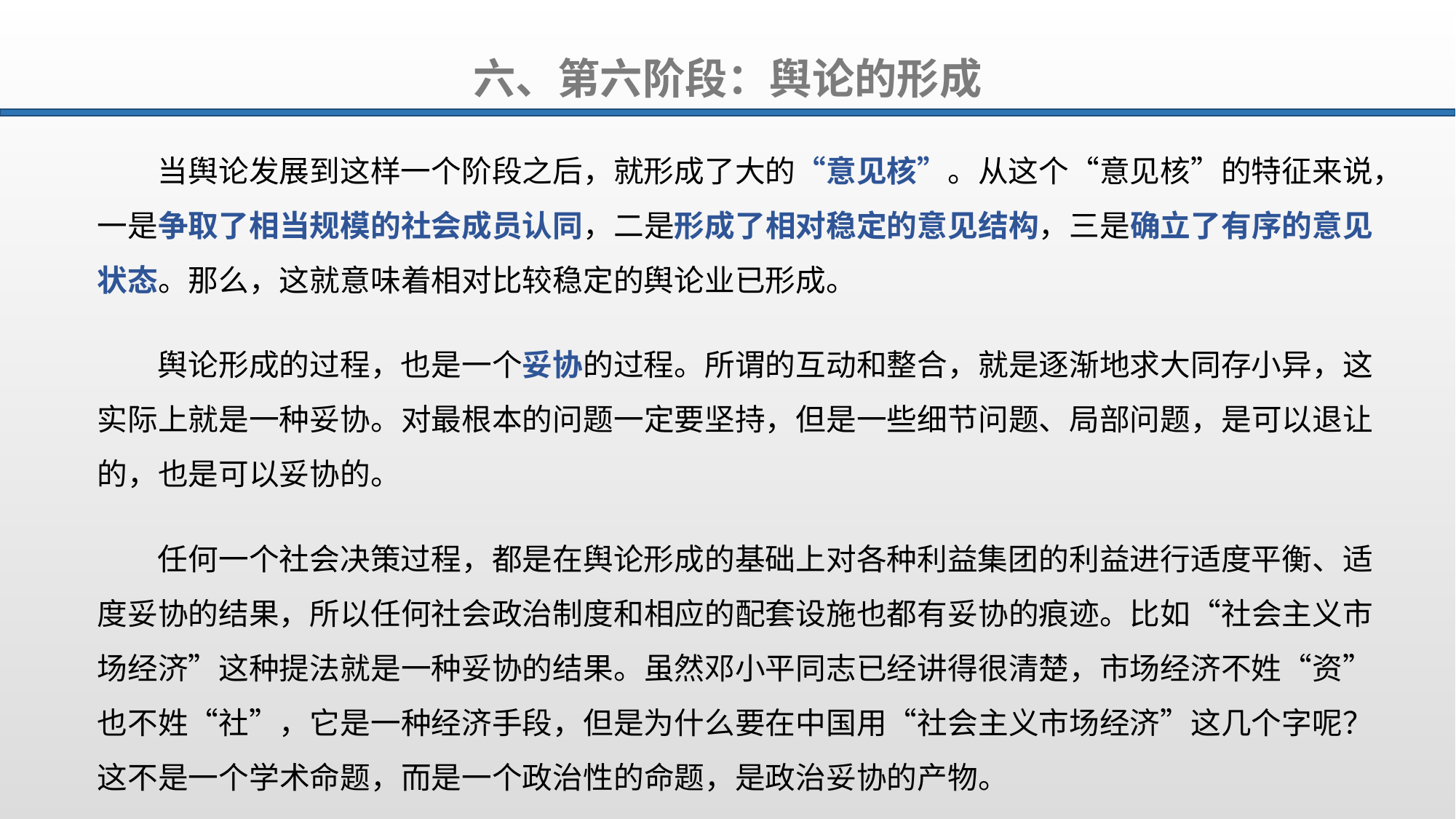

六、第六阶段：舆论的形成

当舆论发展到这样一个阶段之后，就形成了大的“意见核”。从这个“意见核”的特征来说，一是争取了相当规模的社会成员认同，二是形成了相对稳定的意见结构，三是确立了有序的意见状态。那么，这就意味着相对比较稳定的舆论业已形成。
舆论形成的过程，也是一个妥协的过程。所谓的互动和整合，就是逐渐地求大同存小异，这实际上就是一种妥协。对最根本的问题一定要坚持，但是一些细节问题、局部问题，是可以退让的，也是可以妥协的。
任何一个社会决策过程，都是在舆论形成的基础上对各种利益集团的利益进行适度平衡、适度妥协的结果，所以任何社会政治制度和相应的配套设施也都有妥协的痕迹。比如“社会主义市场经济”这种提法就是一种妥协的结果。虽然邓小平同志已经讲得很清楚，市场经济不姓“资”也不姓“社”，它是一种经济手段，但是为什么要在中国用“社会主义市场经济”这几个字呢？这不是一个学术命题，而是一个政治性的命题，是政治妥协的产物。